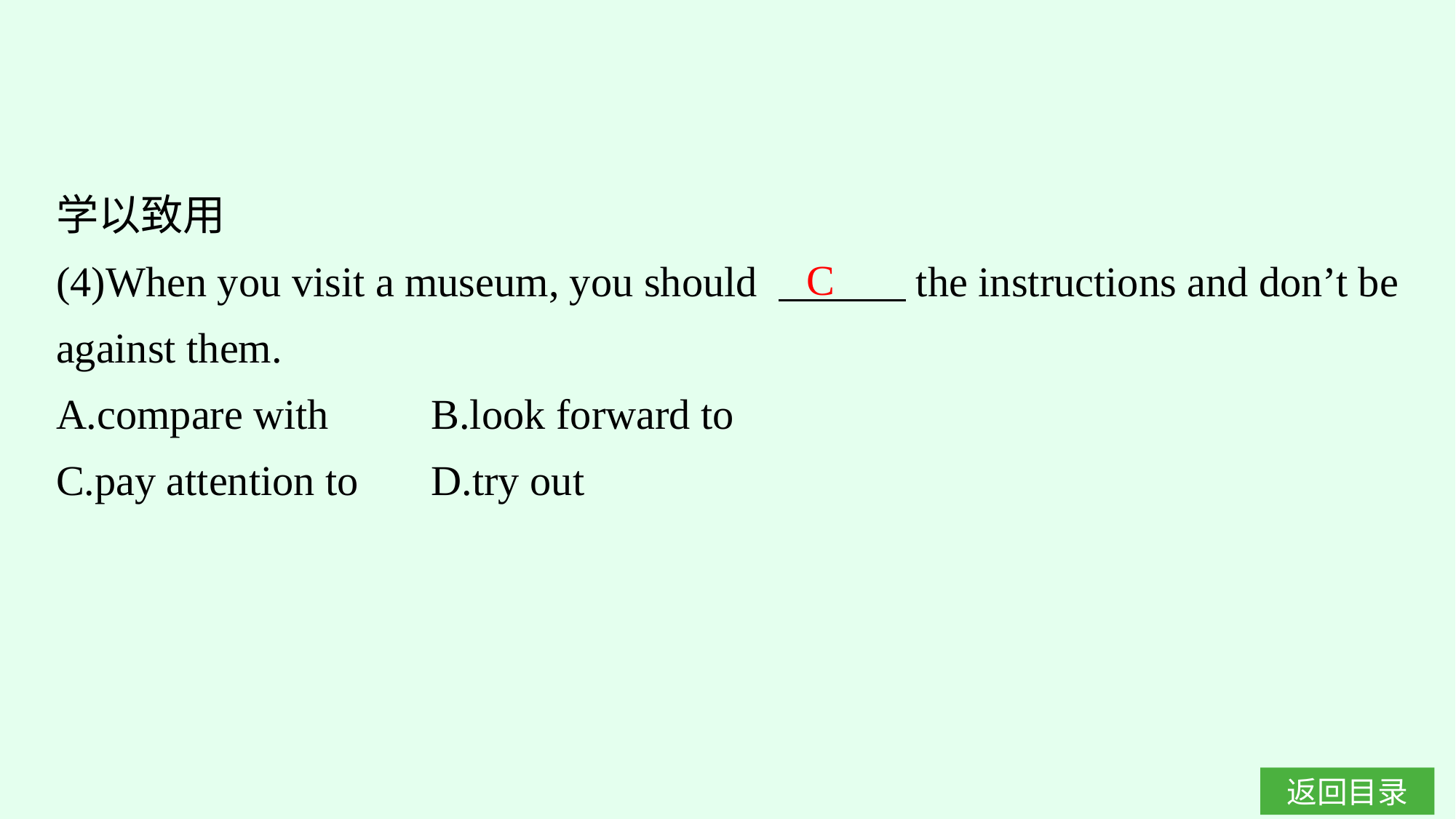

学以致用
(4)When you visit a museum, you should 　　　the instructions and don’t be against them.
A.compare with	B.look forward to
C.pay attention to	D.try out
C